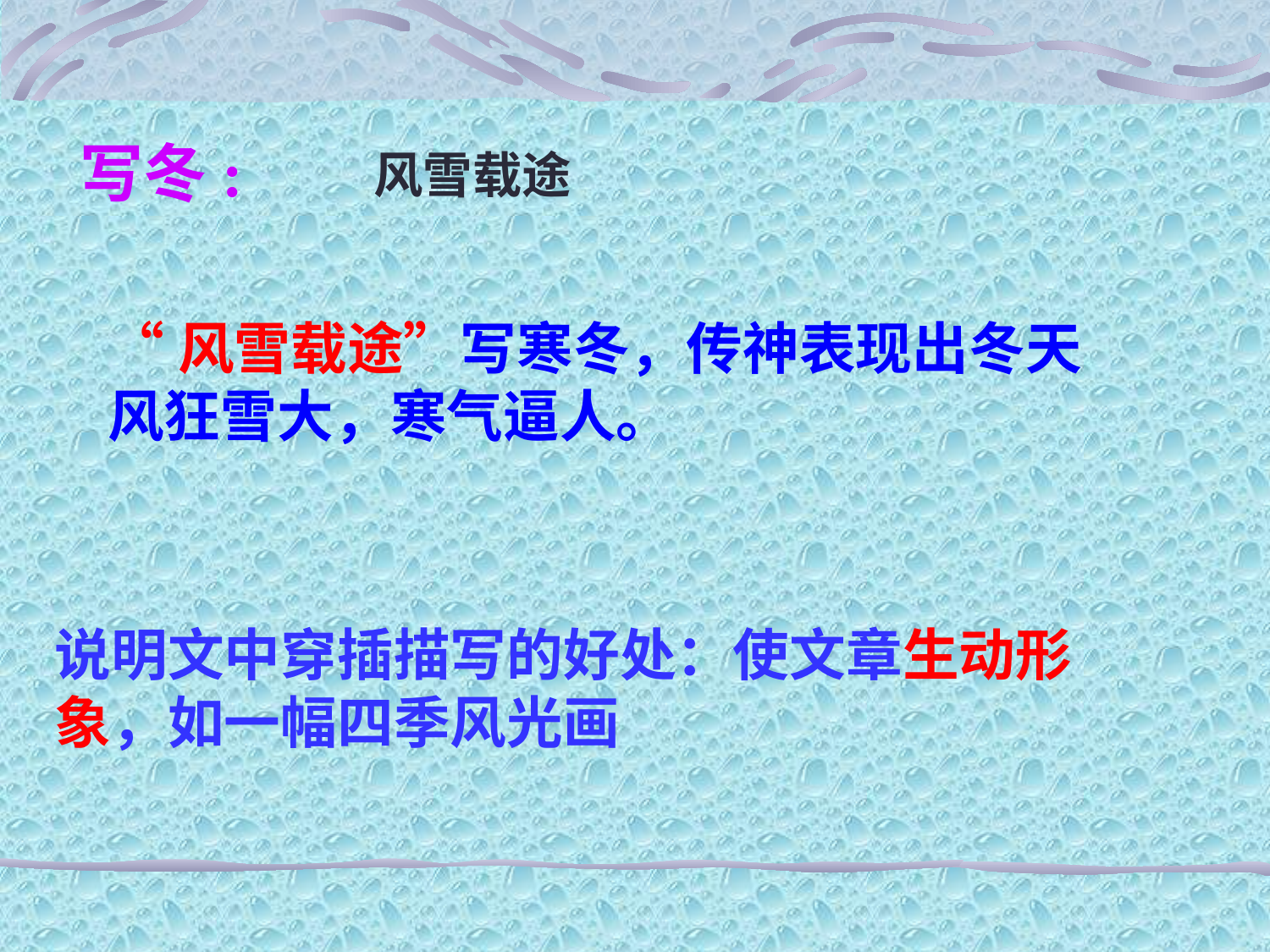

写冬:
风雪载途
“风雪载途”写寒冬，传神表现出冬天风狂雪大，寒气逼人。
说明文中穿插描写的好处：使文章生动形象，如一幅四季风光画